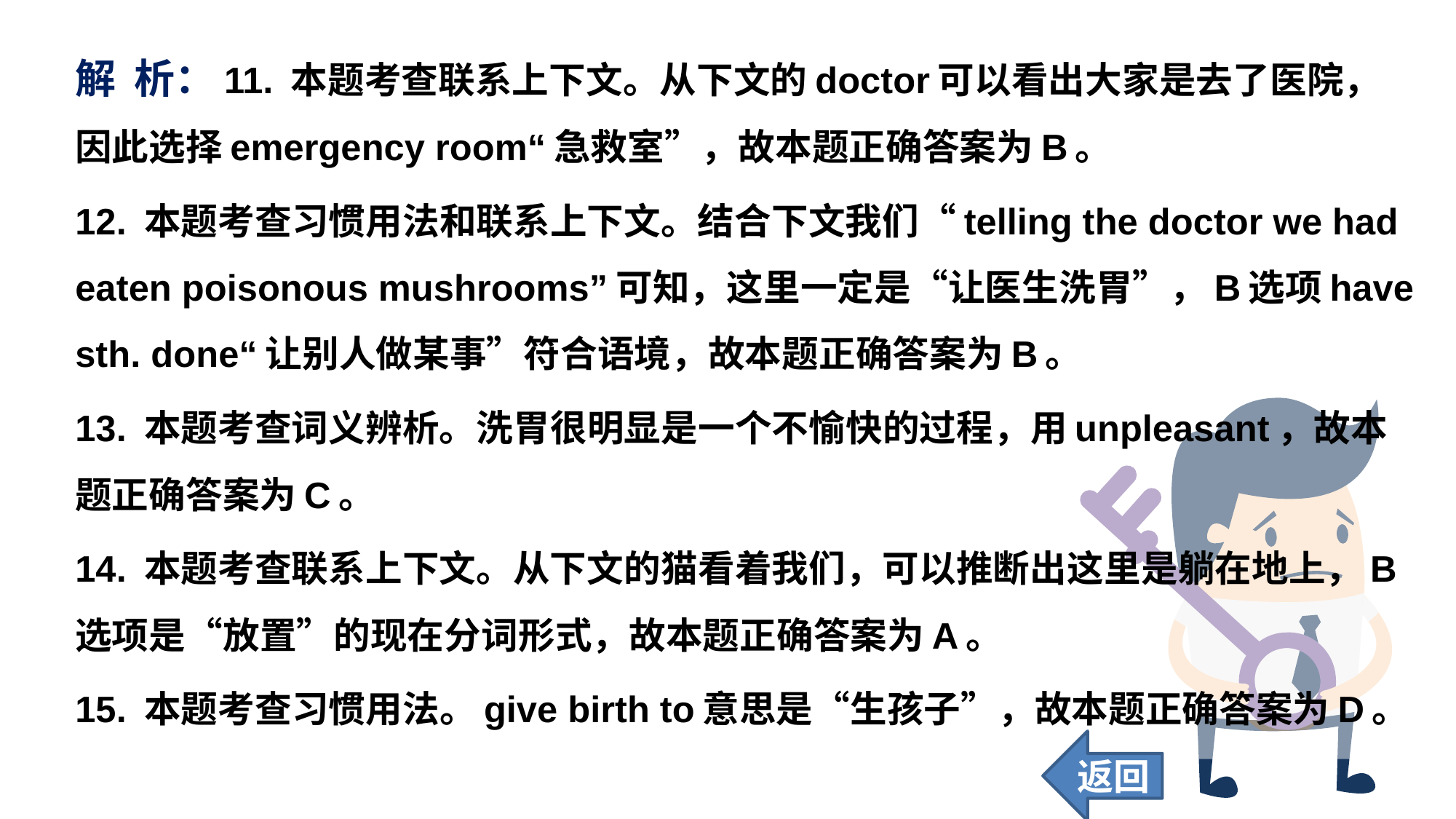

解  析：11. 本题考查联系上下文。从下文的doctor可以看出大家是去了医院，因此选择emergency room“急救室”，故本题正确答案为B。
12. 本题考查习惯用法和联系上下文。结合下文我们“telling the doctor we had eaten poisonous mushrooms”可知，这里一定是“让医生洗胃”，B选项have sth. done“让别人做某事”符合语境，故本题正确答案为B。
13. 本题考查词义辨析。洗胃很明显是一个不愉快的过程，用unpleasant，故本题正确答案为C。
14. 本题考查联系上下文。从下文的猫看着我们，可以推断出这里是躺在地上，B选项是“放置”的现在分词形式，故本题正确答案为A。
15. 本题考查习惯用法。give birth to意思是“生孩子”，故本题正确答案为D。

返回
56